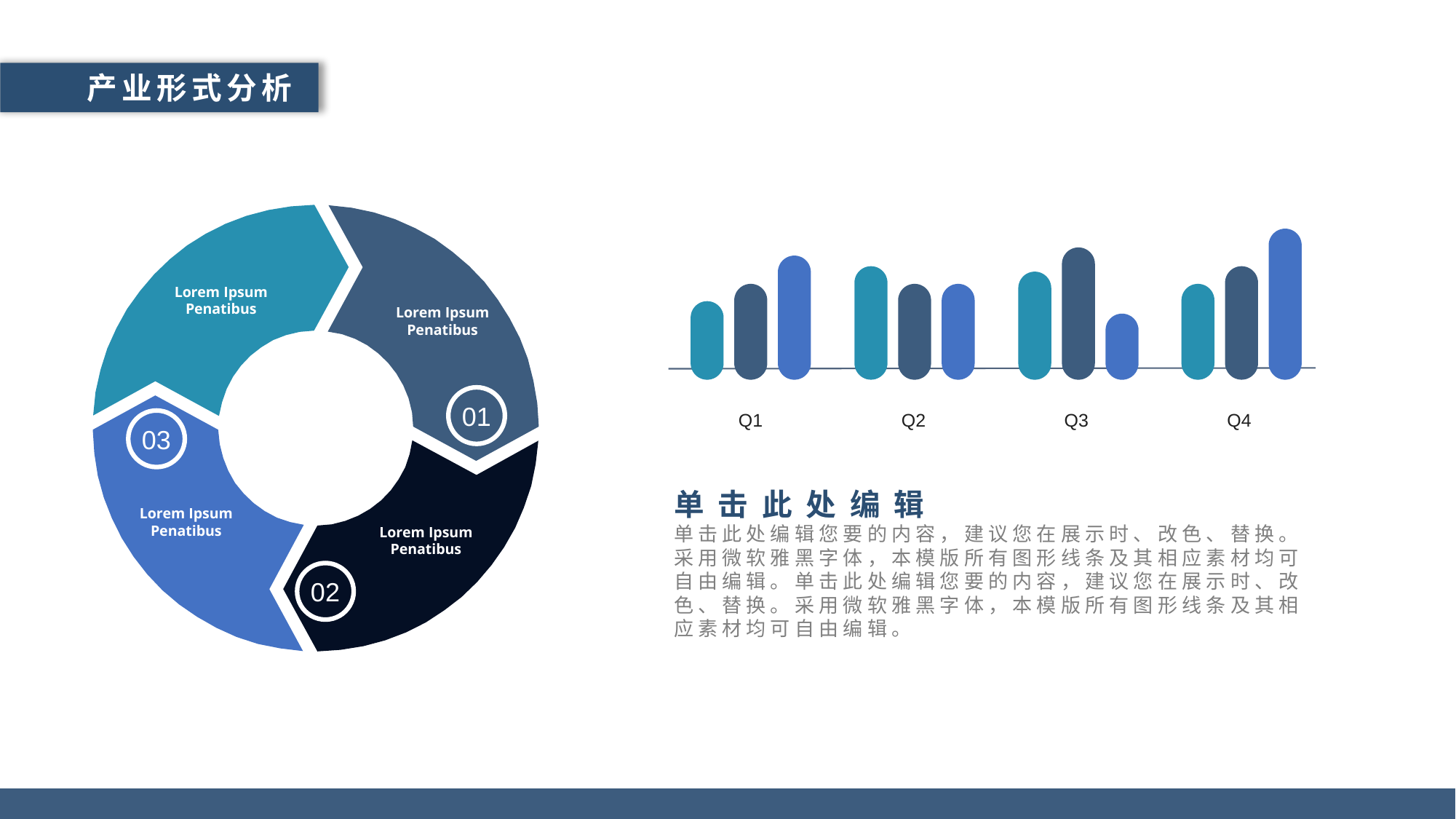

产业形式分析

Lorem Ipsum Penatibus

Lorem Ipsum Penatibus

01

Q1
Q2
Q3
Q4
03

单击此处编辑
单击此处编辑您要的内容，建议您在展示时、改色、替换。采用微软雅黑字体，本模版所有图形线条及其相应素材均可自由编辑。单击此处编辑您要的内容，建议您在展示时、改色、替换。采用微软雅黑字体，本模版所有图形线条及其相应素材均可自由编辑。
Lorem Ipsum Penatibus
Lorem Ipsum Penatibus
02